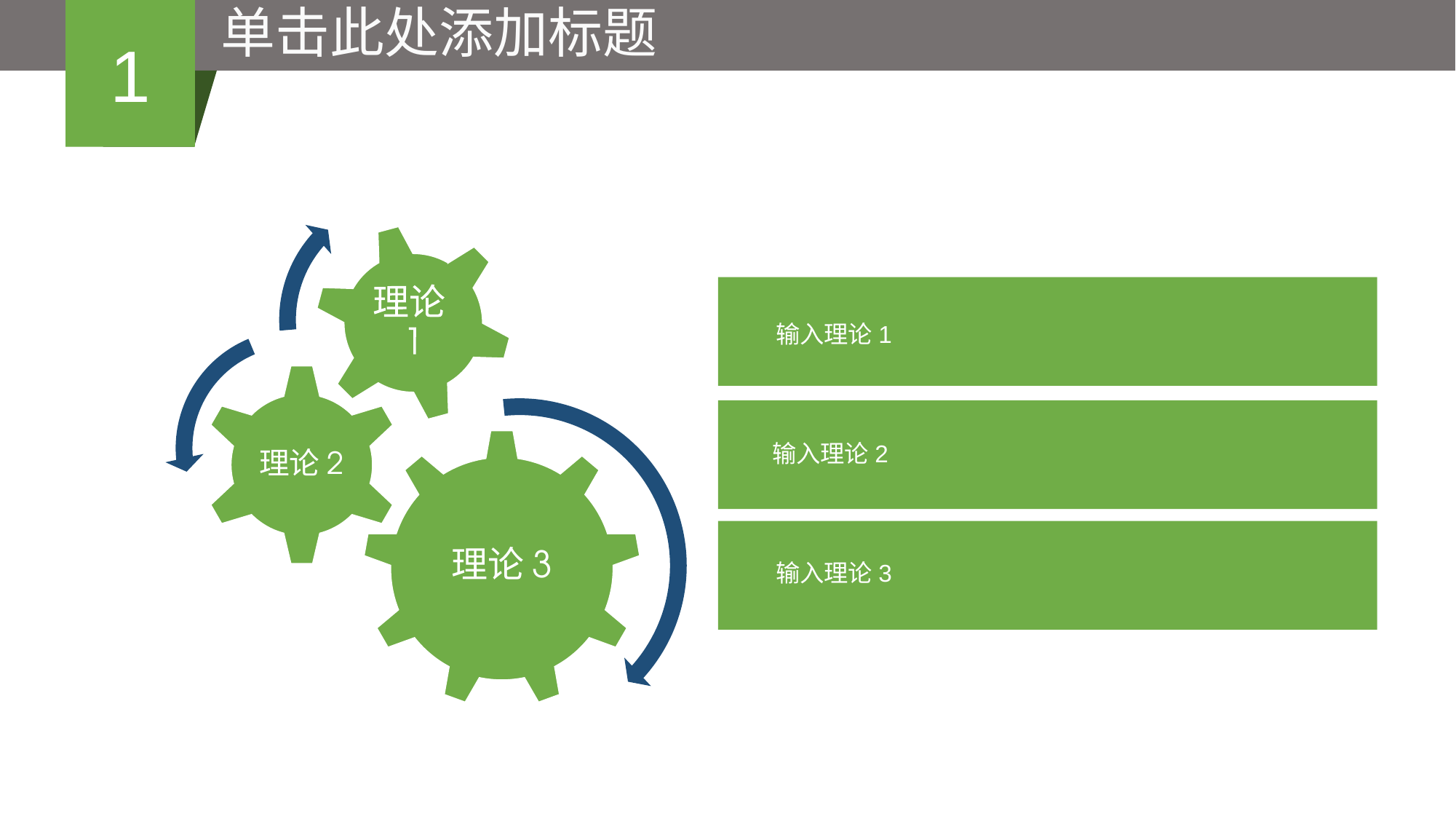

单击此处添加标题
1

理论3
理论2
理论1

输入理论1
输入理论2
输入理论3